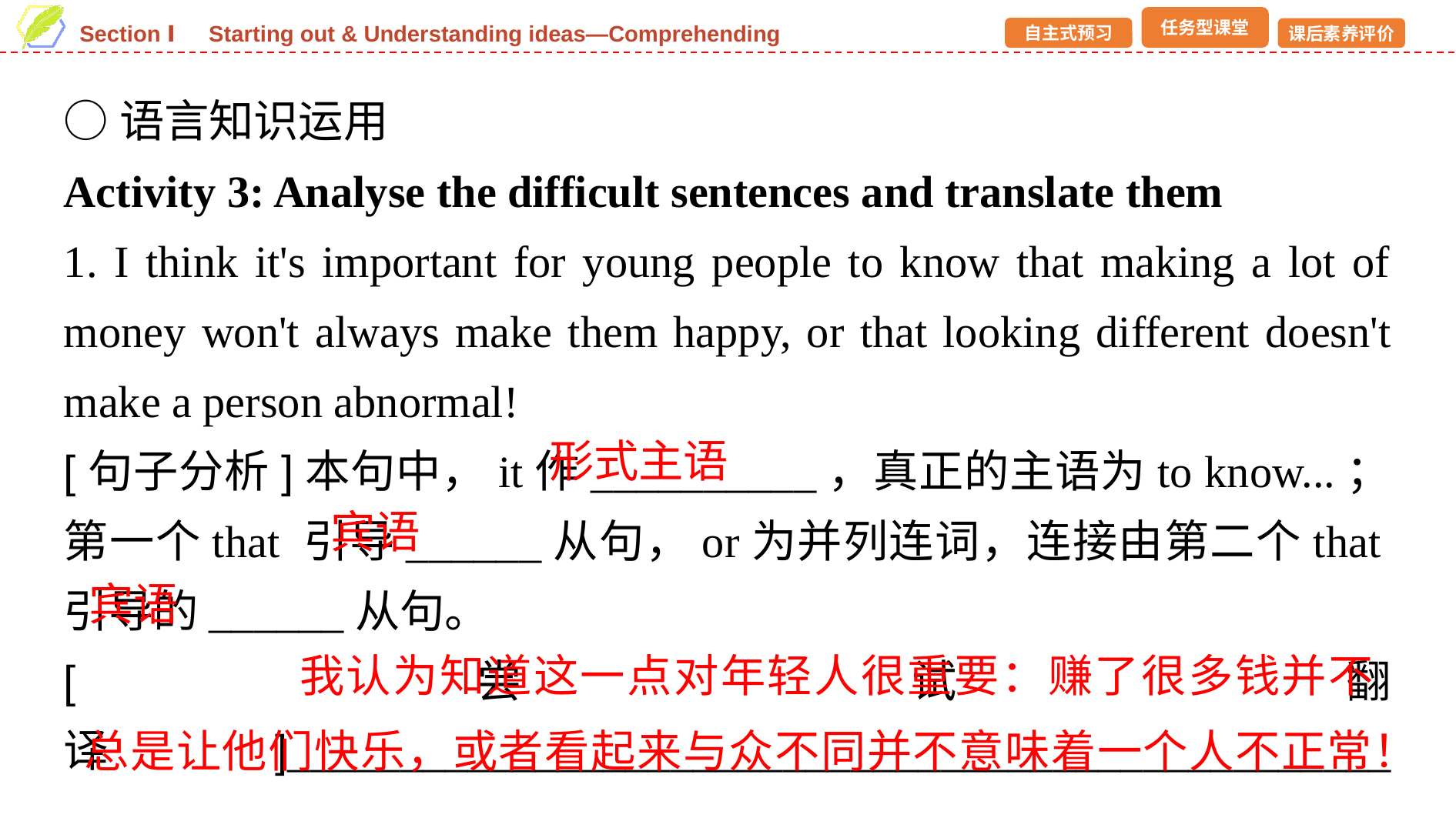

○语言知识运用
Activity 3: Analyse the difficult sentences and translate them
1. I think it's important for young people to know that making a lot of money won't always make them happy, or that looking different doesn't make a person abnormal!
[句子分析]本句中，it作__________，真正的主语为to know...；第一个that 引导______从句，or为并列连词，连接由第二个that引导的______从句。
[尝试翻译]_________________________________________________ ___________________________________________________________
形式主语
宾语
宾语
我认为知道这一点对年轻人很重要：赚了很多钱并不总是让他们快乐，或者看起来与众不同并不意味着一个人不正常！